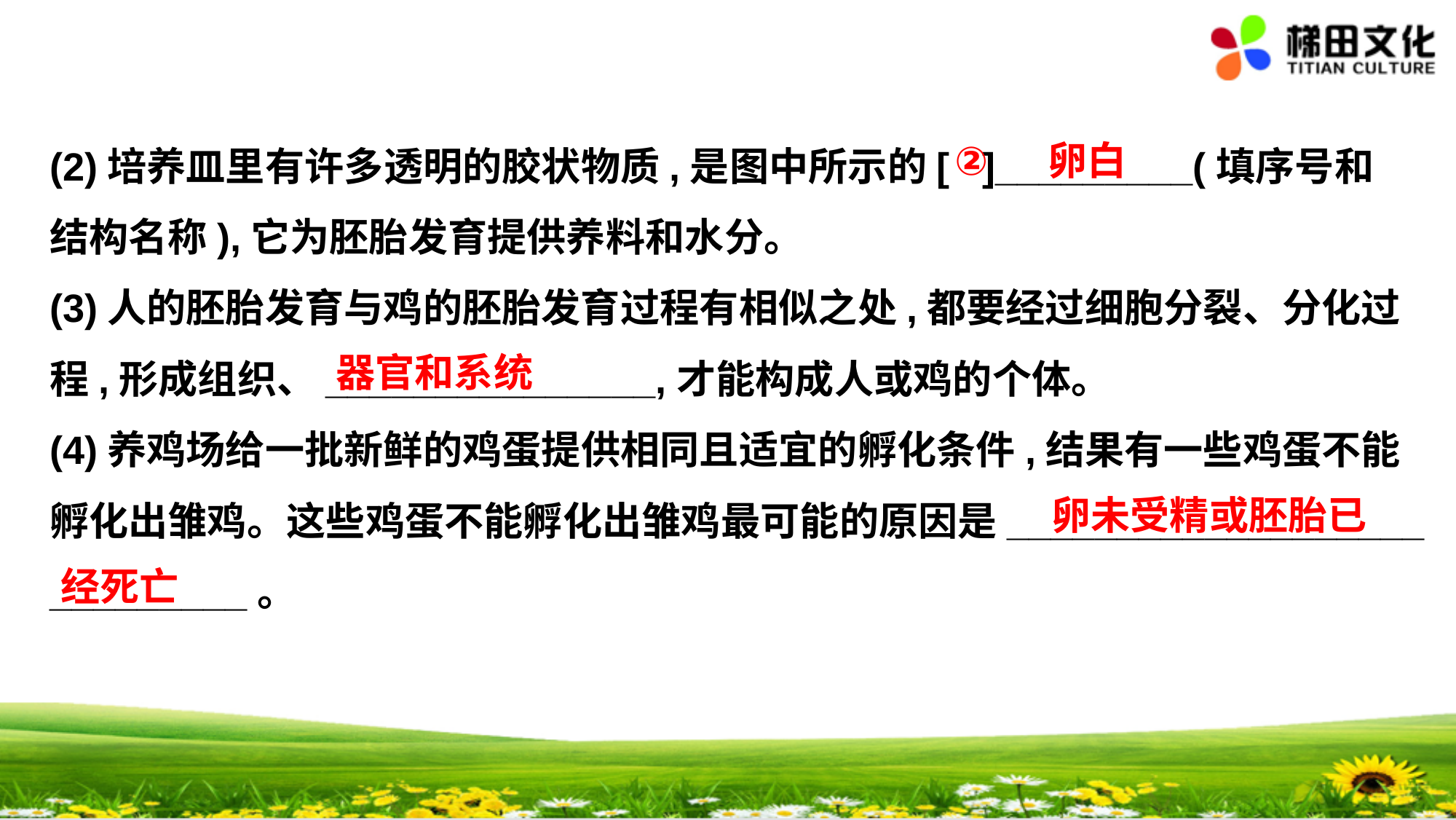

②
　卵白
(2)培养皿里有许多透明的胶状物质,是图中所示的[   ]_________(填序号和
结构名称),它为胚胎发育提供养料和水分。
(3)人的胚胎发育与鸡的胚胎发育过程有相似之处,都要经过细胞分裂、分化过
程,形成组织、_______________,才能构成人或鸡的个体。
(4)养鸡场给一批新鲜的鸡蛋提供相同且适宜的孵化条件,结果有一些鸡蛋不能
孵化出雏鸡。这些鸡蛋不能孵化出雏鸡最可能的原因是___________________
_________。
　器官和系统
　卵未受精或胚胎已
经死亡